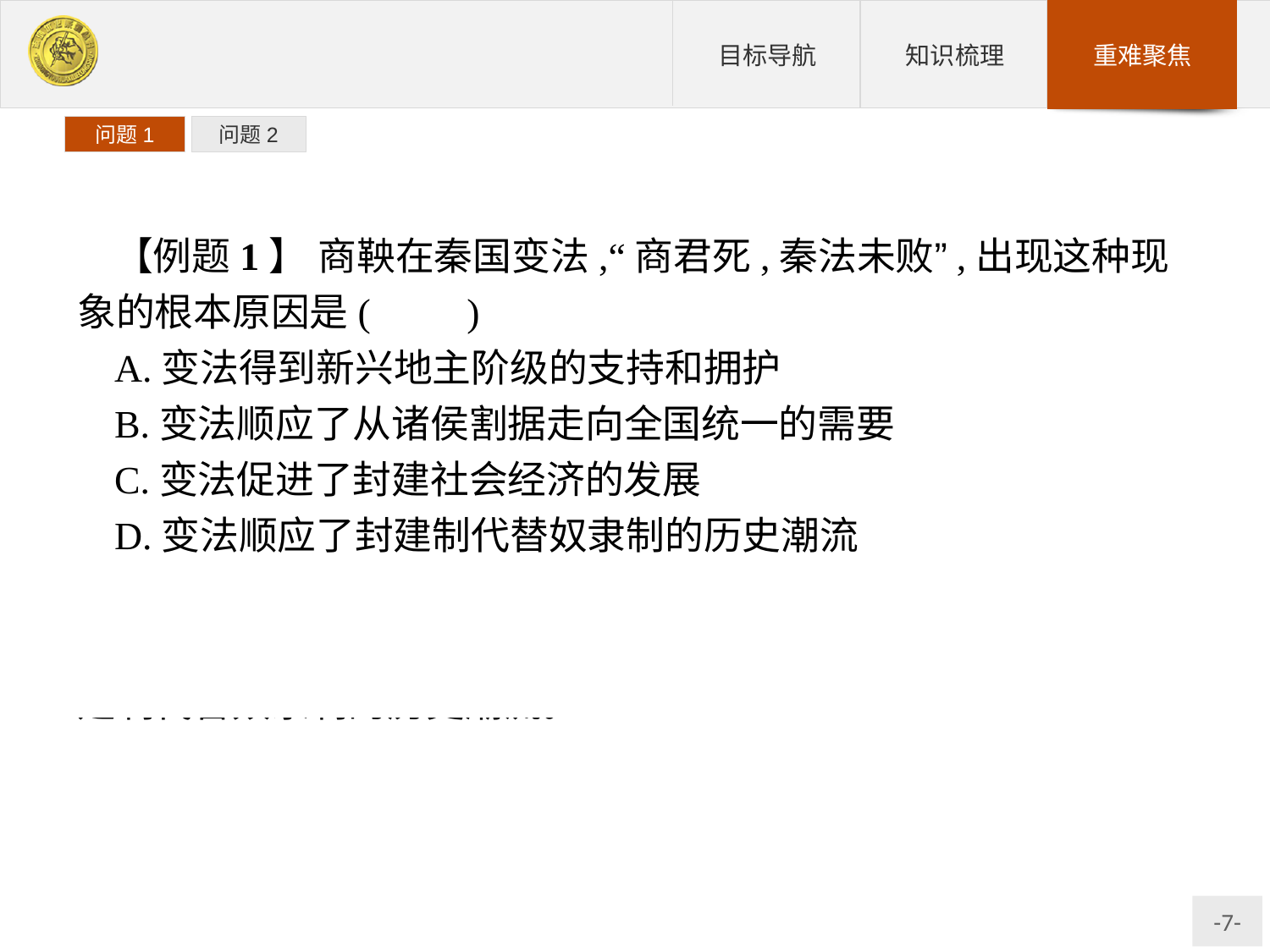

问题1
问题2
【例题1】 商鞅在秦国变法,“商君死,秦法未败”,出现这种现象的根本原因是(　　)
A.变法得到新兴地主阶级的支持和拥护
B.变法顺应了从诸侯割据走向全国统一的需要
C.变法促进了封建社会经济的发展
D.变法顺应了封建制代替奴隶制的历史潮流
解析:注意认识“商君死”与“秦法未败”说明的问题:“商君死”说明任何改革都会遇到阻力;“秦法未败”说明变法顺应了封建制代替奴隶制的历史潮流。
答案:D